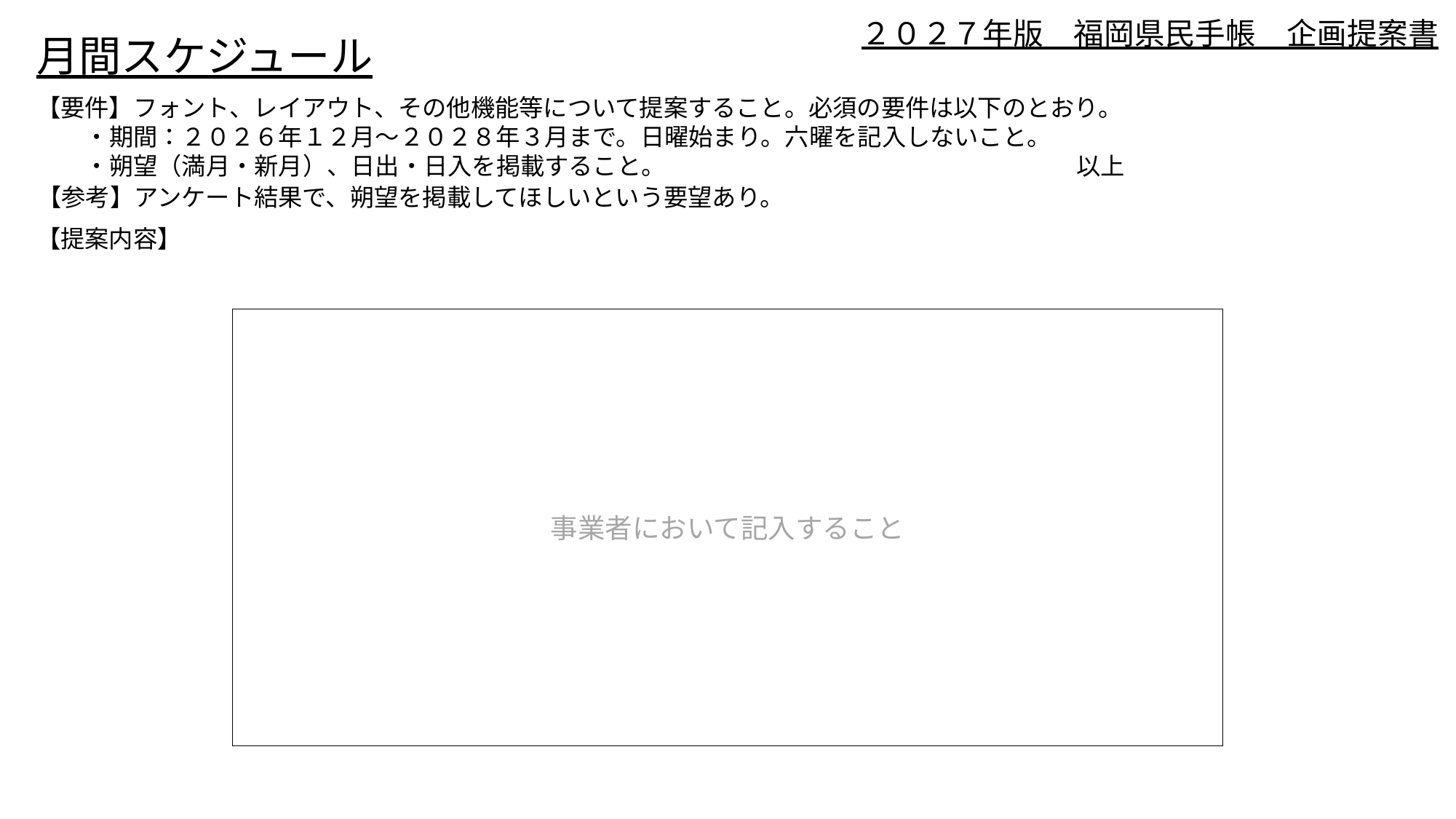

# ２０２７年版　福岡県民手帳　企画提案書
月間スケジュール
【要件】フォント、レイアウト、その他機能等について提案すること。必須の要件は以下のとおり。
　　・期間：２０２６年１２月～２０２８年３月まで。日曜始まり。六曜を記入しないこと。
　　・朔望（満月・新月）、日出・日入を掲載すること。　　　　　　　　　　　　　　　　　以上
【参考】アンケート結果で、朔望を掲載してほしいという要望あり。
【提案内容】

事業者において記入すること